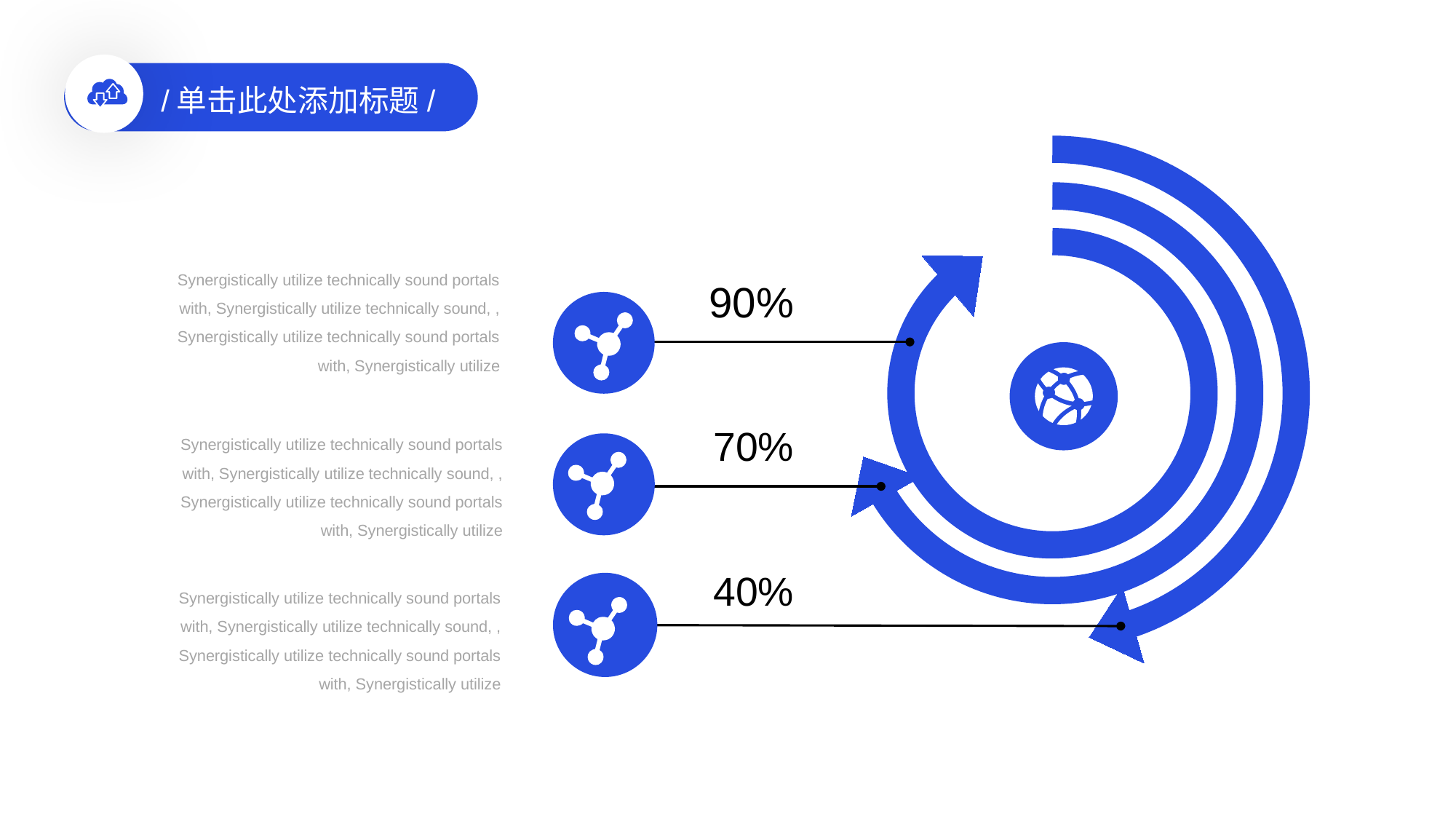

/单击此处添加标题/

Synergistically utilize technically sound portals with, Synergistically utilize technically sound, , Synergistically utilize technically sound portals with, Synergistically utilize
90%

70%
Synergistically utilize technically sound portals with, Synergistically utilize technically sound, , Synergistically utilize technically sound portals with, Synergistically utilize

40%

Synergistically utilize technically sound portals with, Synergistically utilize technically sound, , Synergistically utilize technically sound portals with, Synergistically utilize